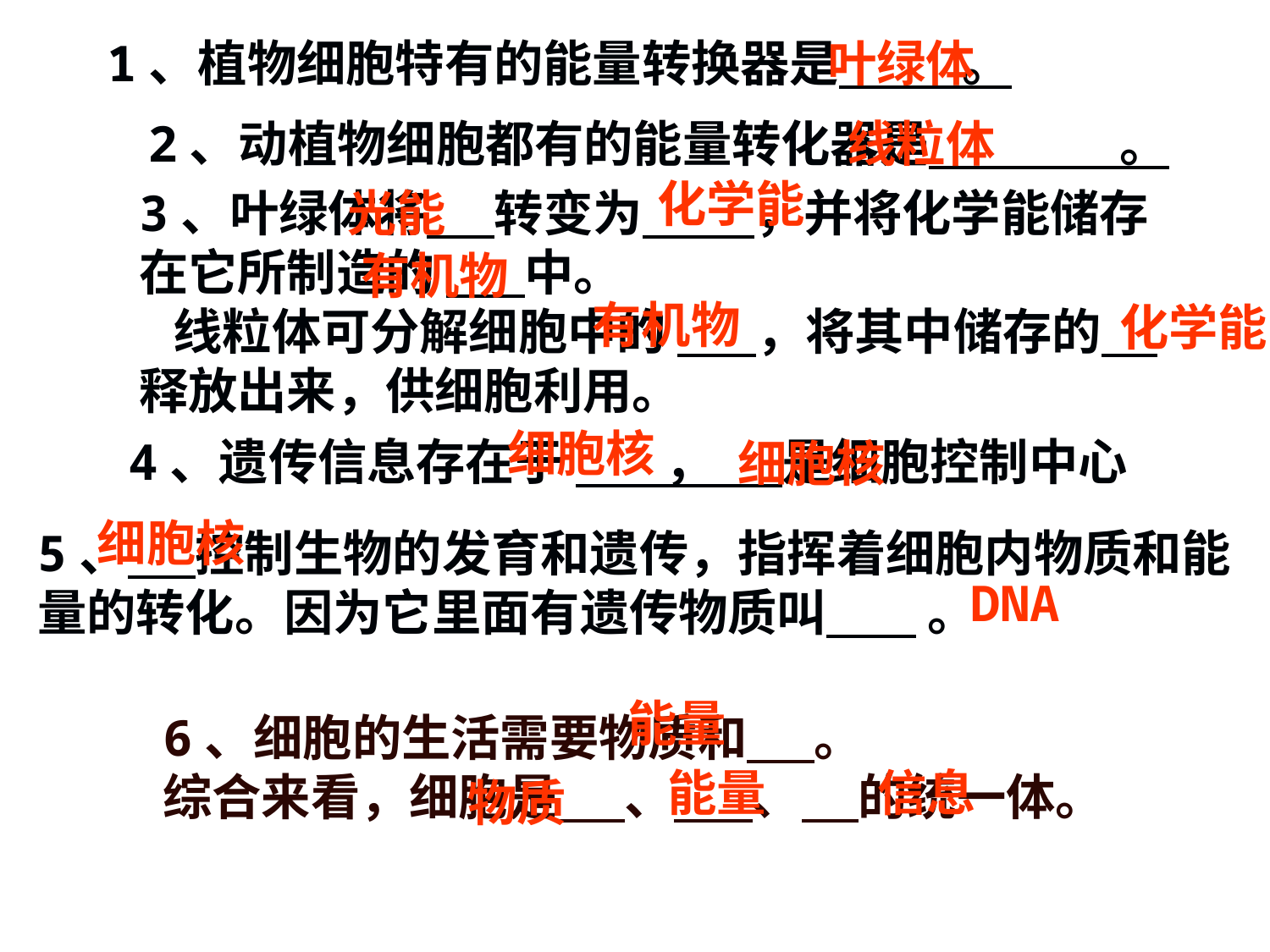

1、植物细胞特有的能量转换器是           。
叶绿体
2、动植物细胞都有的能量转化器是                 。
线粒体
化学能
3、叶绿体将      转变为          ，并将化学能储存
在它所制造的        中。
  线粒体可分解细胞中的        ，将其中储存的
释放出来，供细胞利用。

光能
有机物
有机物
化学能，
细胞核
4、遗传信息存在于         ，      是细胞控制中心
细胞核
细胞核
5、      控制生物的发育和遗传，指挥着细胞内物质和能量的转化。因为它里面有遗传物质叫         。
DNA
能量
6、细胞的生活需要物质和      。
综合来看，细胞是      、       、     的统一体。
能量
信息
物质